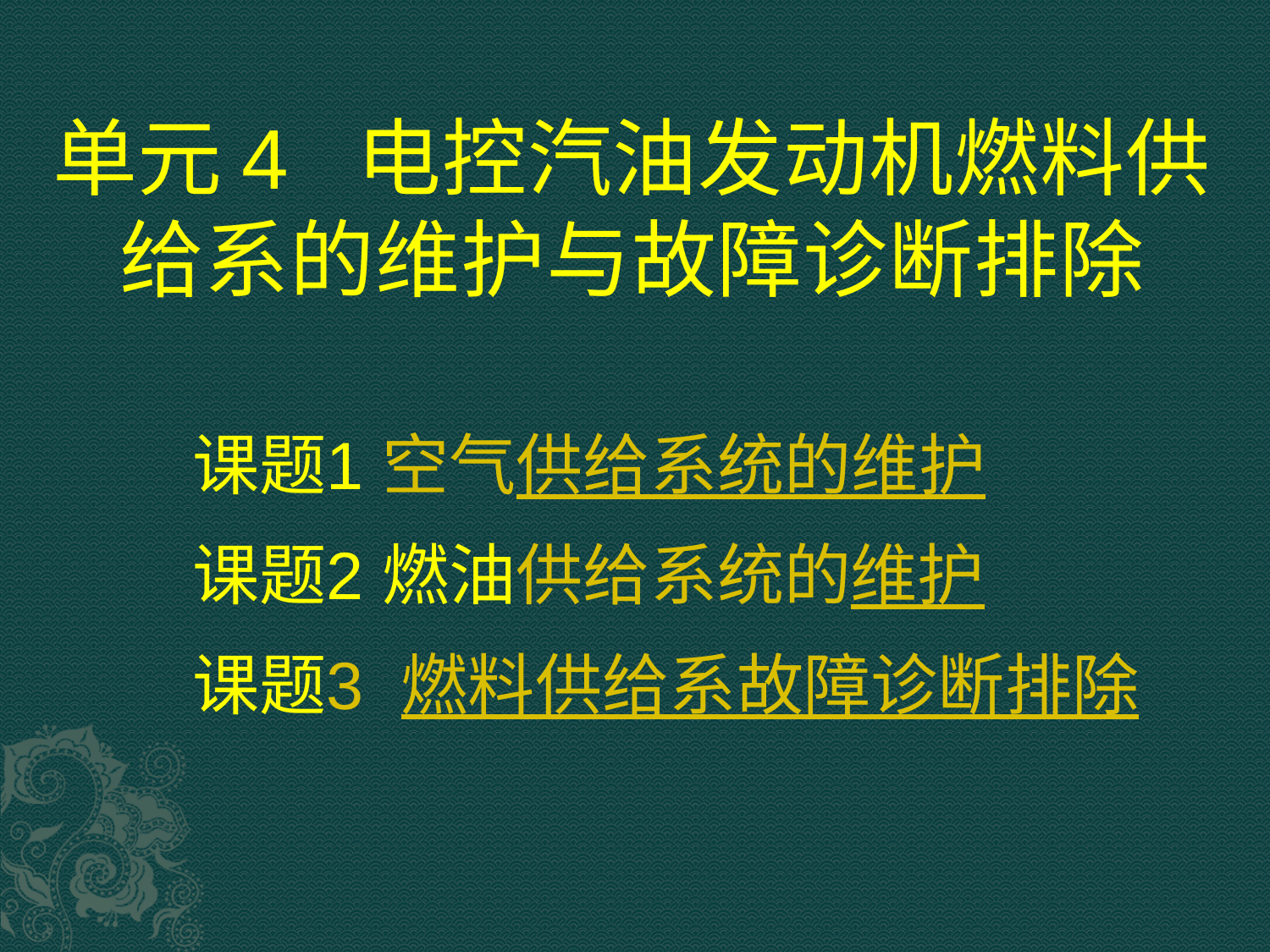

# 单元4  电控汽油发动机燃料供给系的维护与故障诊断排除
      课题1 空气供给系统的维护
      课题2 燃油供给系统的维护
      课题3  燃料供给系故障诊断排除